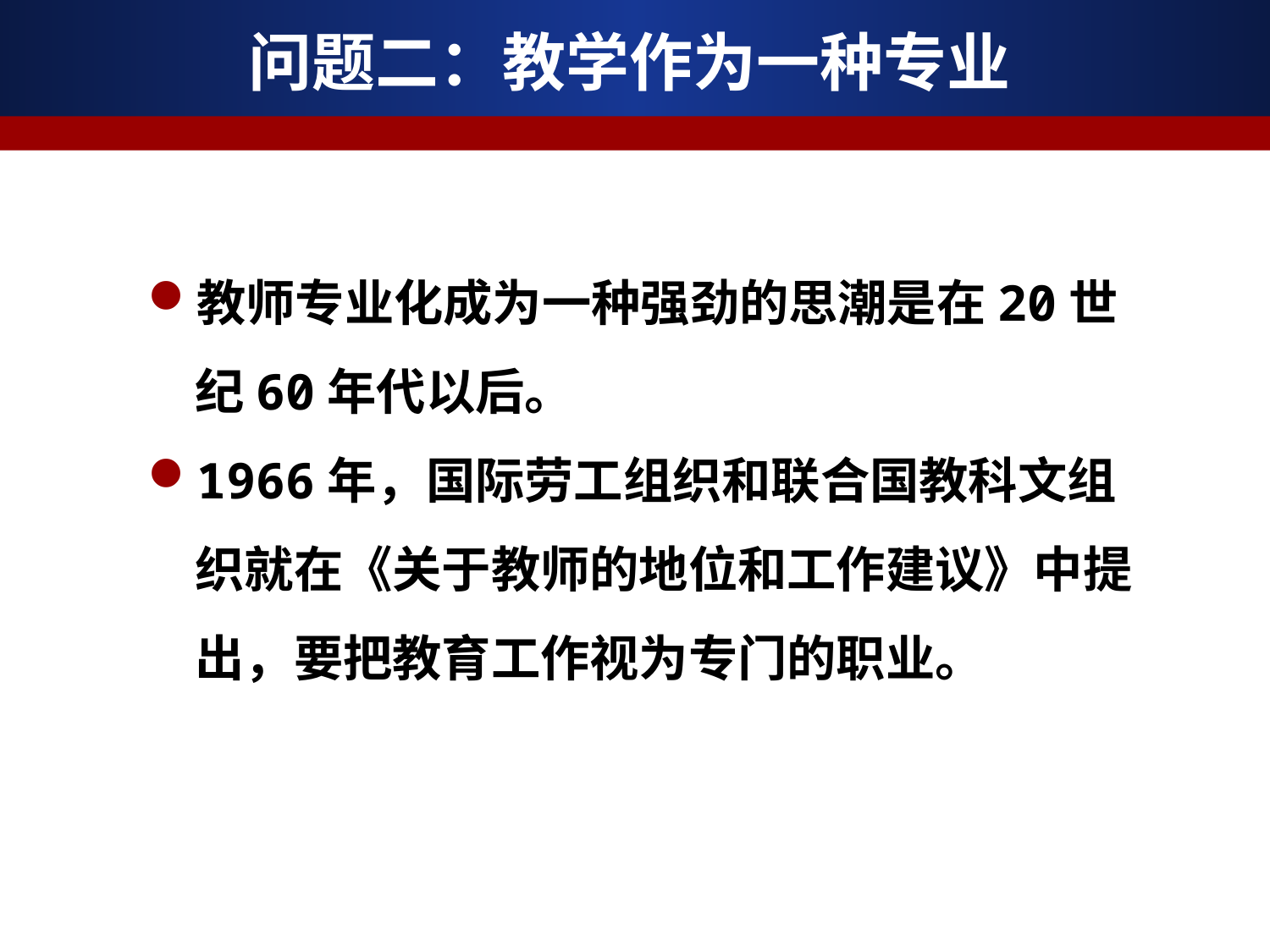

# 问题二：教学作为一种专业
教师专业化成为一种强劲的思潮是在20世纪60年代以后。
1966年，国际劳工组织和联合国教科文组织就在《关于教师的地位和工作建议》中提出，要把教育工作视为专门的职业。